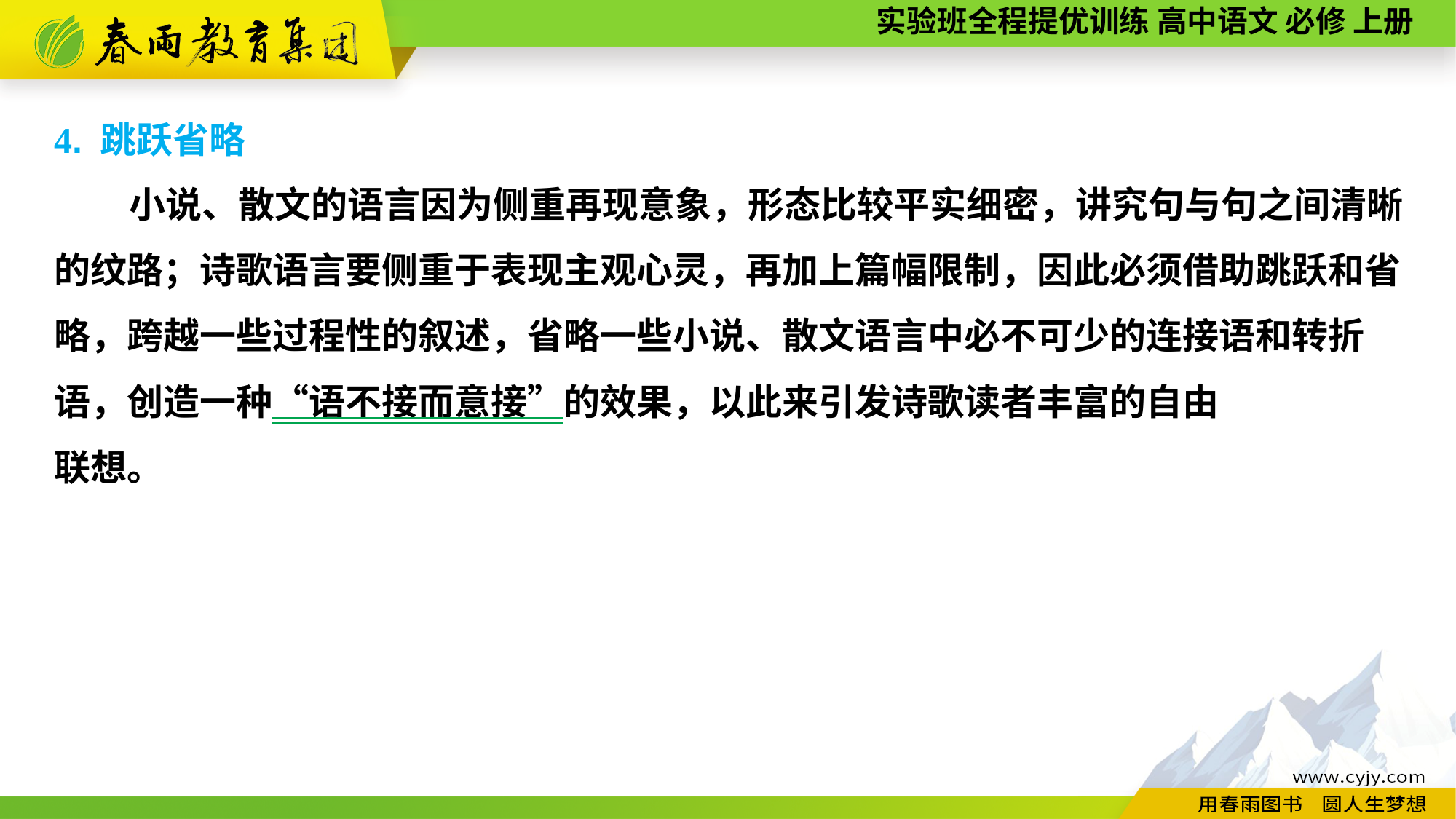

4. 跳跃省略
小说、散文的语言因为侧重再现意象，形态比较平实细密，讲究句与句之间清晰的纹路；诗歌语言要侧重于表现主观心灵，再加上篇幅限制，因此必须借助跳跃和省略，跨越一些过程性的叙述，省略一些小说、散文语言中必不可少的连接语和转折语，创造一种“语不接而意接”的效果，以此来引发诗歌读者丰富的自由
联想。